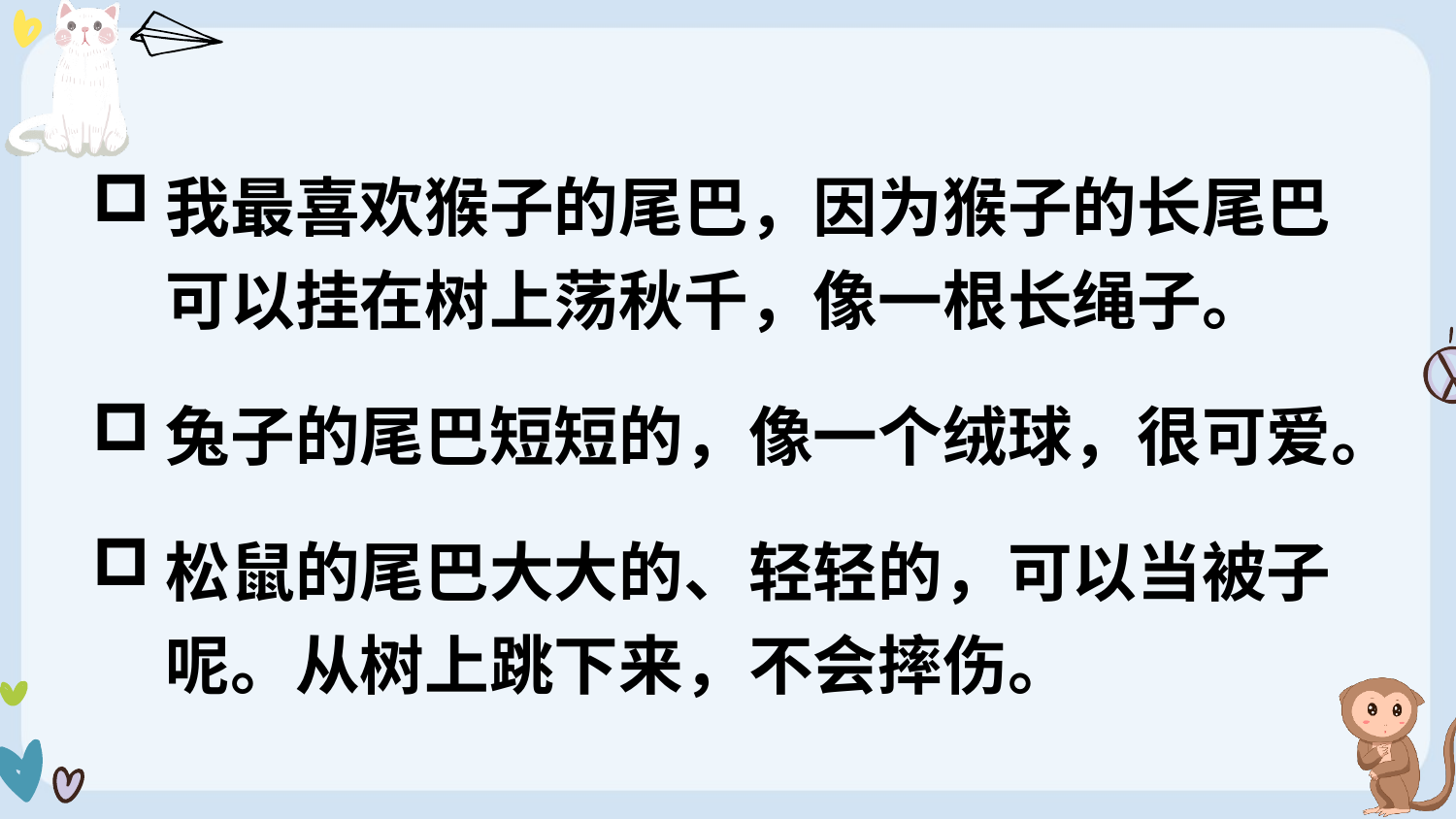

我最喜欢猴子的尾巴，因为猴子的长尾巴可以挂在树上荡秋千，像一根长绳子。
兔子的尾巴短短的，像一个绒球，很可爱。
松鼠的尾巴大大的、轻轻的，可以当被子呢。从树上跳下来，不会摔伤。